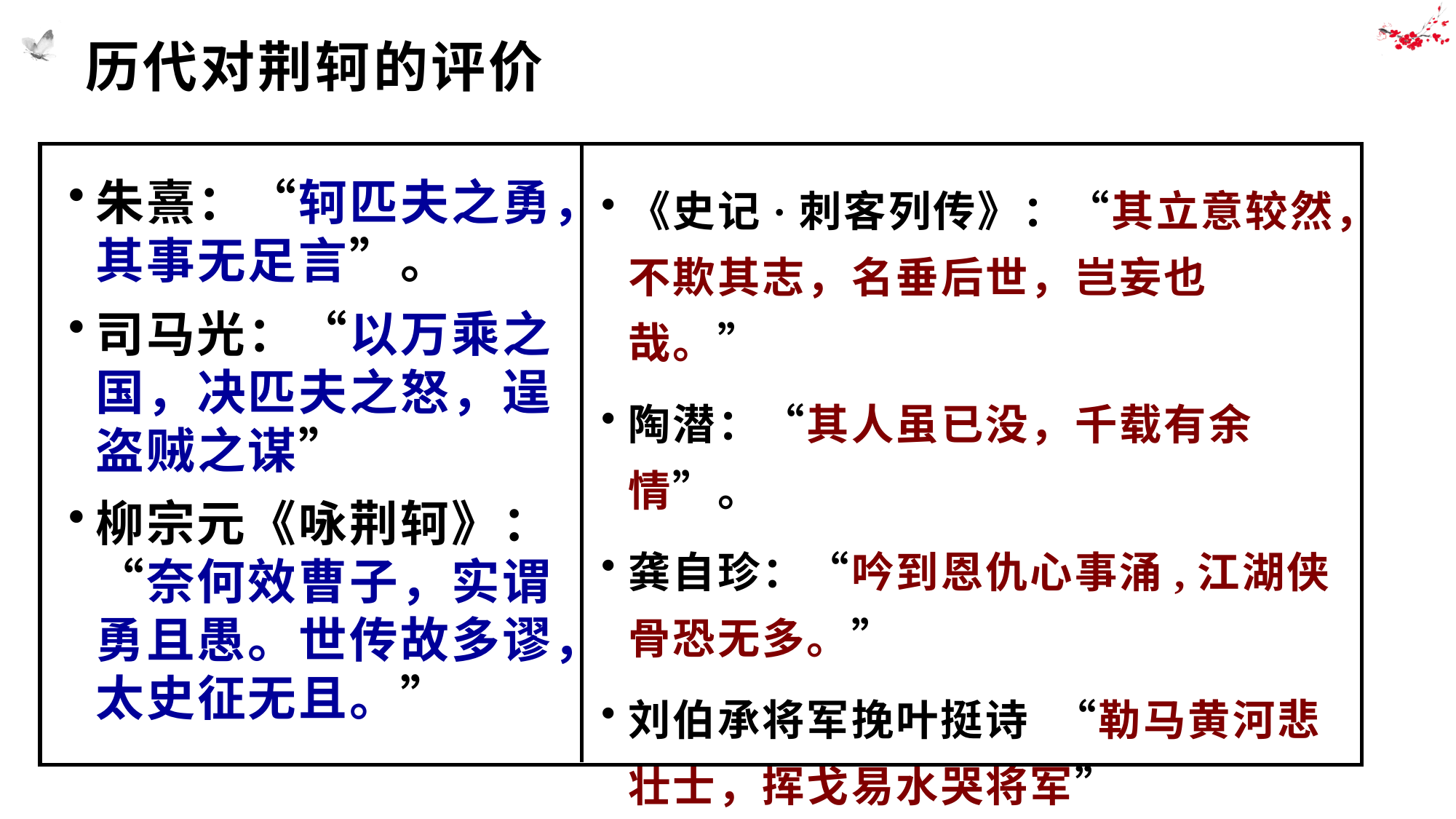

# 历代对荆轲的评价

《史记·刺客列传》：“其立意较然，不欺其志，名垂后世，岂妄也哉。”
陶潜：“其人虽已没，千载有余情”。
龚自珍：“吟到恩仇心事涌,江湖侠骨恐无多。”
刘伯承将军挽叶挺诗  “勒马黄河悲壮士，挥戈易水哭将军”
朱熹：“轲匹夫之勇，其事无足言”。
司马光：“以万乘之国，决匹夫之怒，逞盗贼之谋”
柳宗元《咏荆轲》：“奈何效曹子，实谓勇且愚。世传故多谬，太史征无且。”